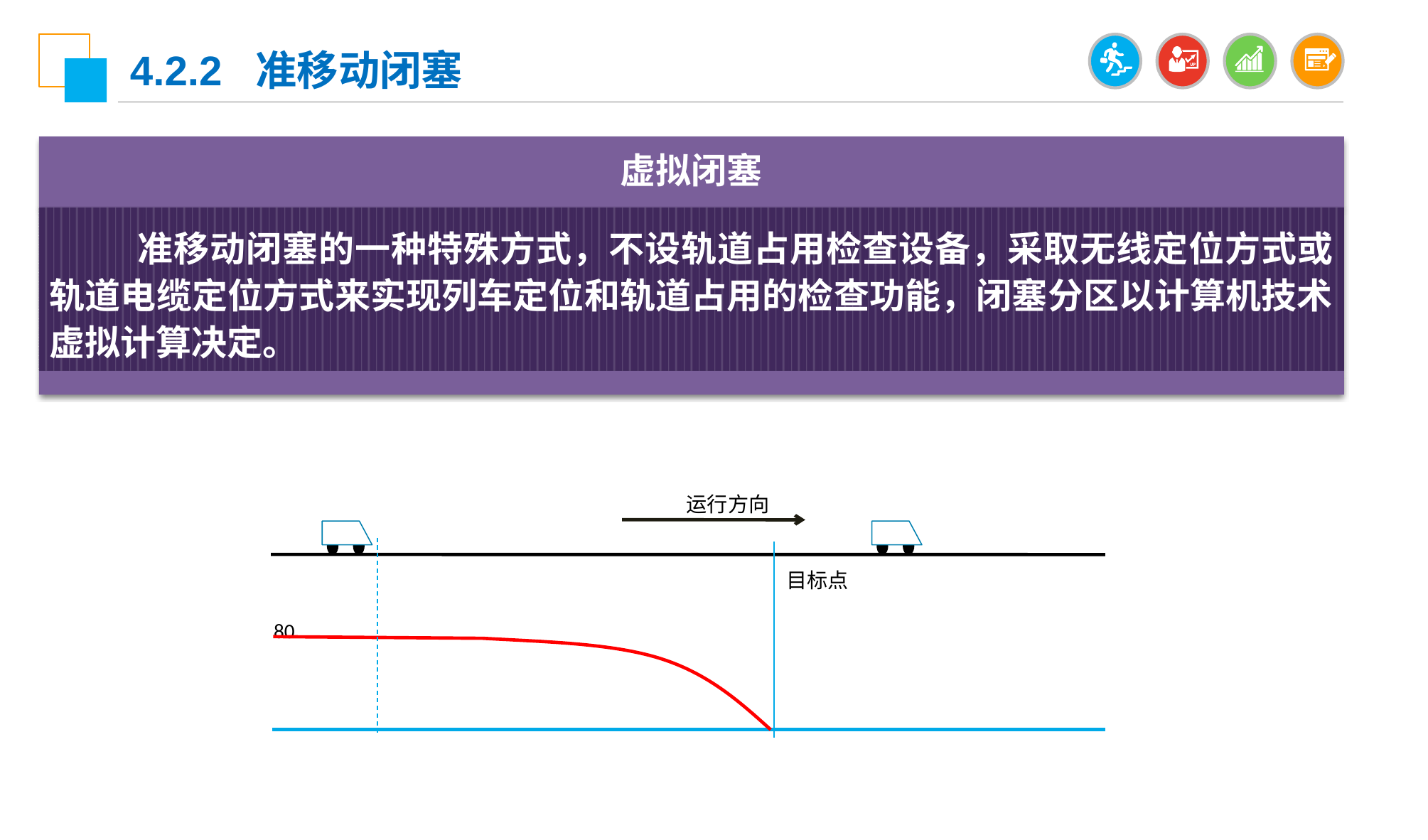

4.2.2  准移动闭塞

虚拟闭塞

         准移动闭塞的一种特殊方式，不设轨道占用检查设备，采取无线定位方式或轨道电缆定位方式来实现列车定位和轨道占用的检查功能，闭塞分区以计算机技术虚拟计算决定。

 运行方向

 目标点
 80